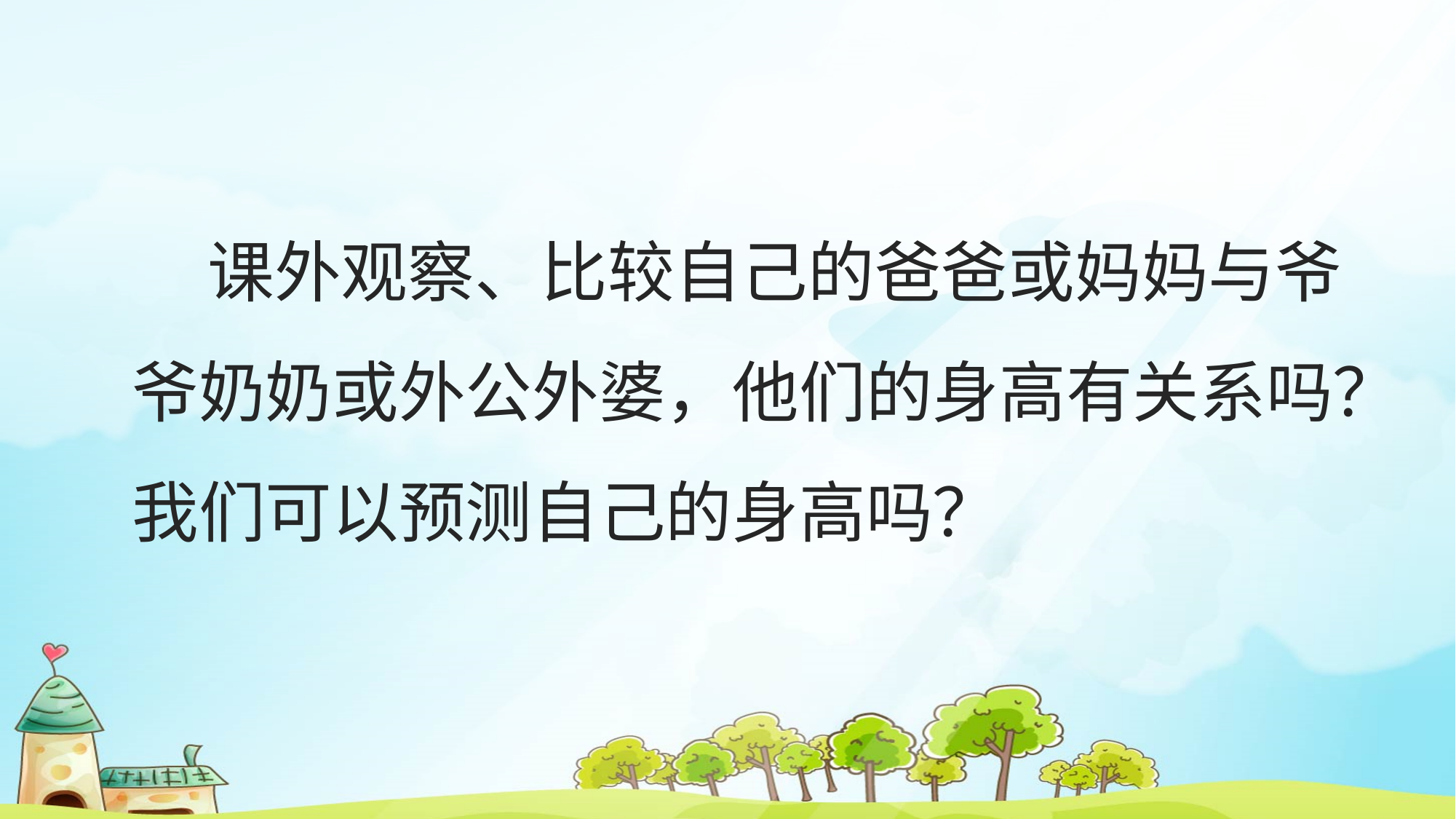

课外观察、比较自己的爸爸或妈妈与爷爷奶奶或外公外婆，他们的身高有关系吗？我们可以预测自己的身高吗？